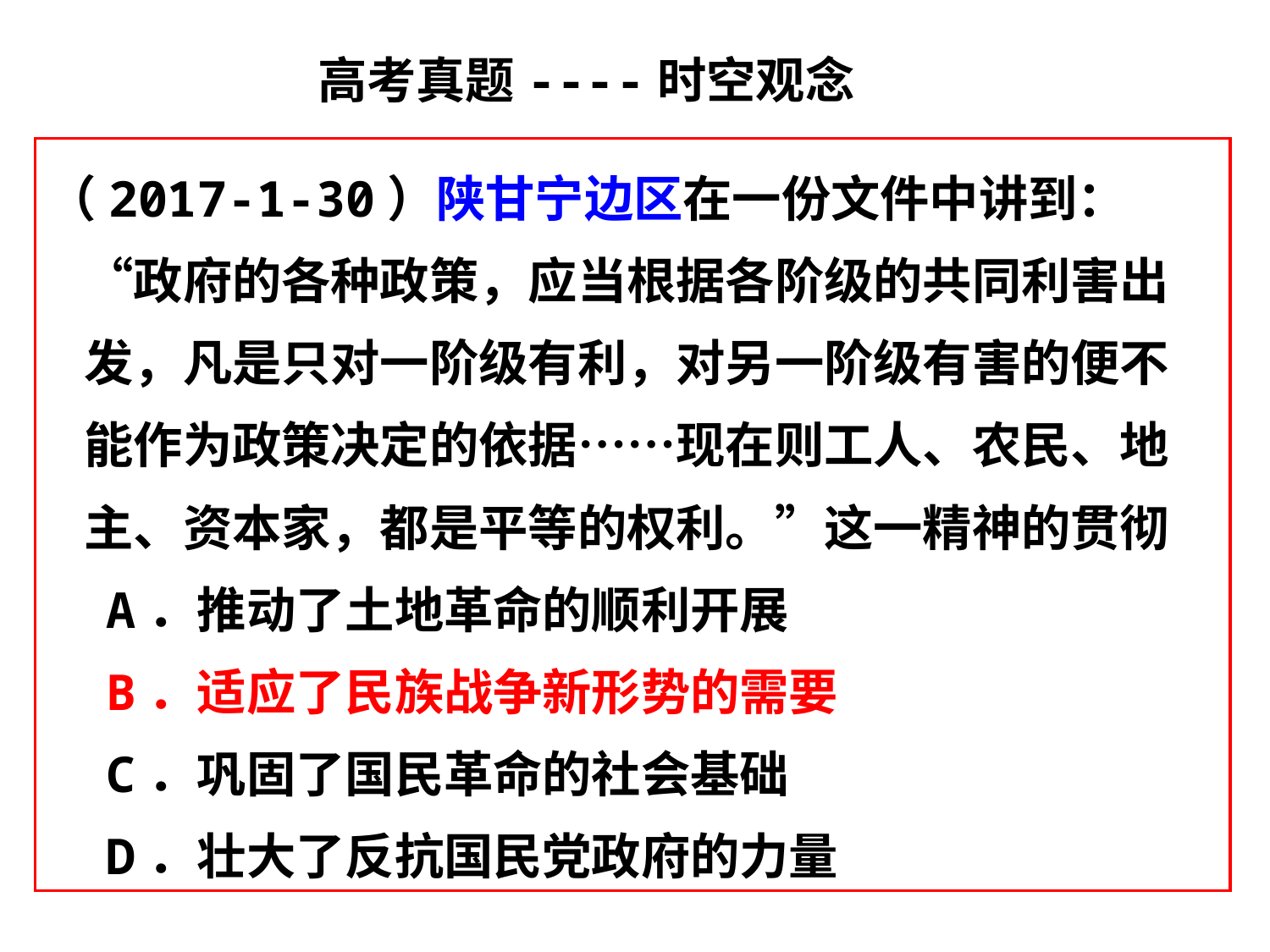

高考真题----时空观念
（2017-1-30）陕甘宁边区在一份文件中讲到：“政府的各种政策，应当根据各阶级的共同利害出发，凡是只对一阶级有利，对另一阶级有害的便不能作为政策决定的依据……现在则工人、农民、地主、资本家，都是平等的权利。”这一精神的贯彻
  A．推动了土地革命的顺利开展
  B．适应了民族战争新形势的需要
  C．巩固了国民革命的社会基础
  D．壮大了反抗国民党政府的力量